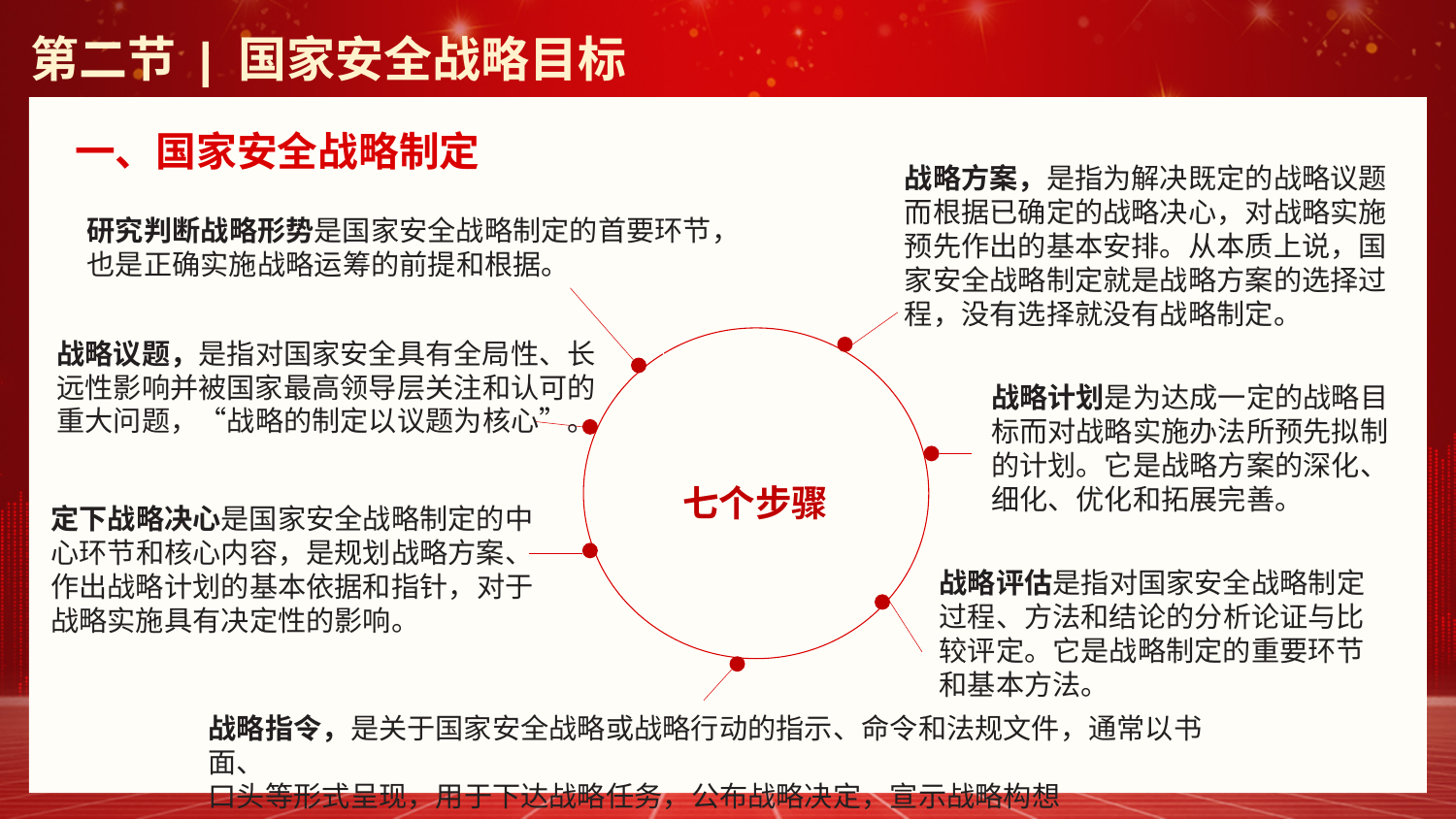

第二节 | 国家安全战略目标
一、国家安全战略制定
战略方案，是指为解决既定的战略议题而根据已确定的战略决心，对战略实施预先作出的基本安排。从本质上说，国家安全战略制定就是战略方案的选择过程，没有选择就没有战略制定。
研究判断战略形势是国家安全战略制定的首要环节，也是正确实施战略运筹的前提和根据。

战略议题，是指对国家安全具有全局性、长远性影响并被国家最高领导层关注和认可的重大问题，“战略的制定以议题为核心”。

战略计划是为达成一定的战略目标而对战略实施办法所预先拟制的计划。它是战略方案的深化、细化、优化和拓展完善。
七个步骤

定下战略决心是国家安全战略制定的中心环节和核心内容，是规划战略方案、作出战略计划的基本依据和指针，对于战略实施具有决定性的影响。

战略评估是指对国家安全战略制定过程、方法和结论的分析论证与比较评定。它是战略制定的重要环节和基本方法。

战略指令，是关于国家安全战略或战略行动的指示、命令和法规文件，通常以书面、口头等形式呈现，用于下达战略任务，公布战略决定，宣示战略构想